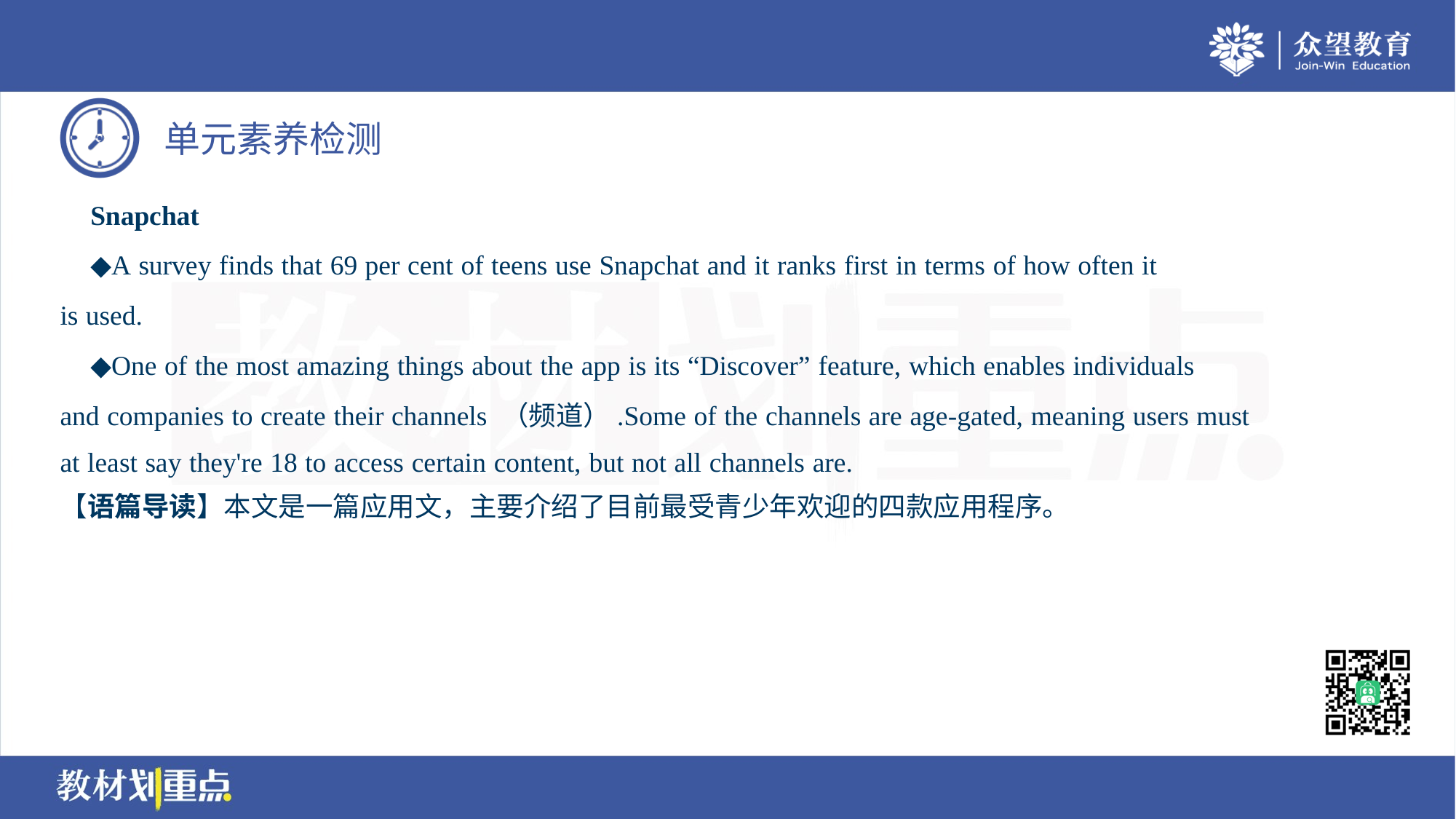

Snapchat
    ◆A survey finds that 69 per cent of teens use Snapchat and it ranks first in terms of how often it
is used.
    ◆One of the most amazing things about the app is its “Discover” feature, which enables individuals
and companies to create their channels （频道）.Some of the channels are age-gated, meaning users must
at least say they're 18 to access certain content, but not all channels are.
【语篇导读】本文是一篇应用文，主要介绍了目前最受青少年欢迎的四款应用程序。